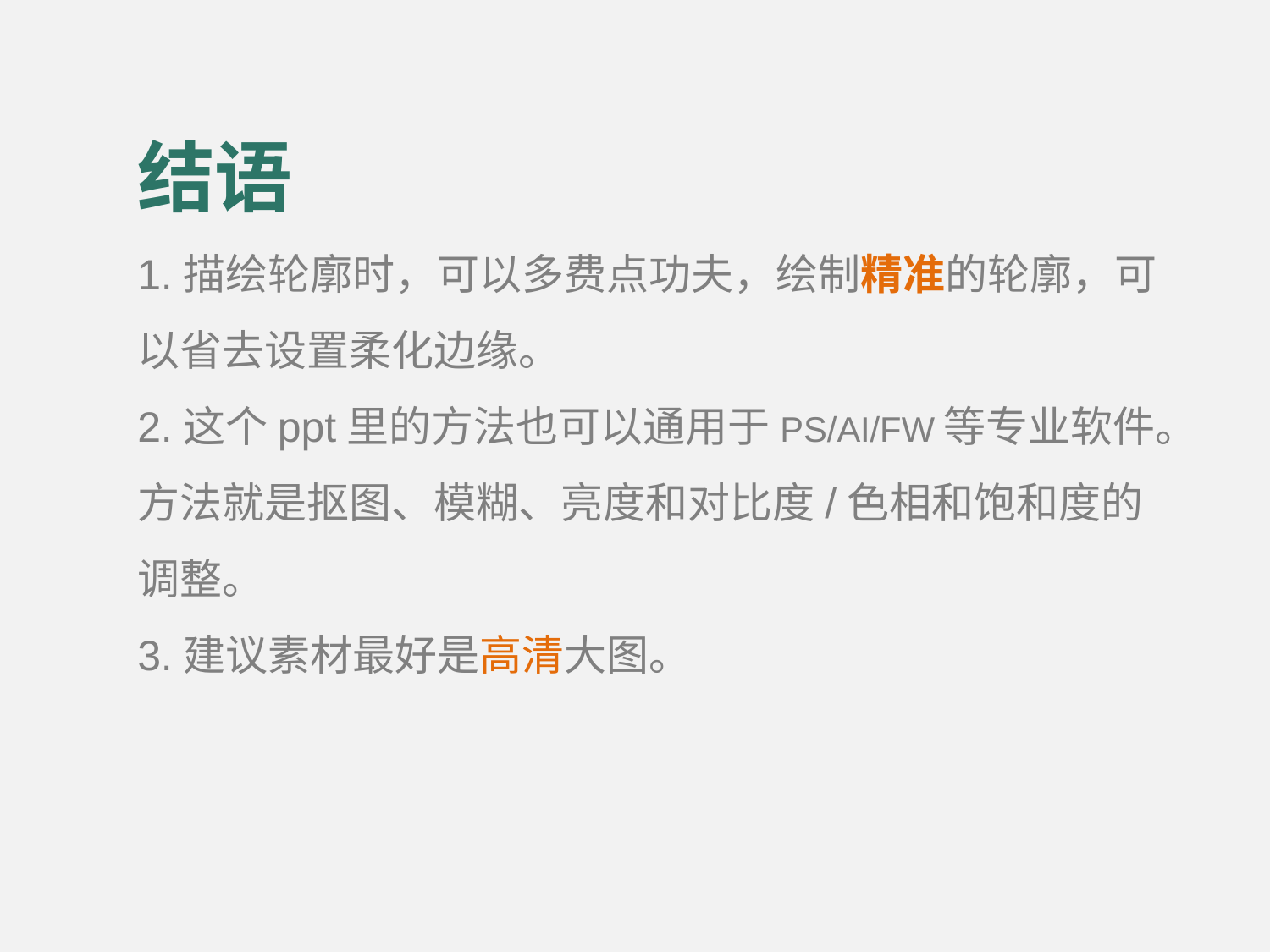

结语
1.描绘轮廓时，可以多费点功夫，绘制精准的轮廓，可以省去设置柔化边缘。
2.这个ppt里的方法也可以通用于PS/AI/FW等专业软件。方法就是抠图、模糊、亮度和对比度/色相和饱和度的调整。
3.建议素材最好是高清大图。
www.51pptmoban.com 发布